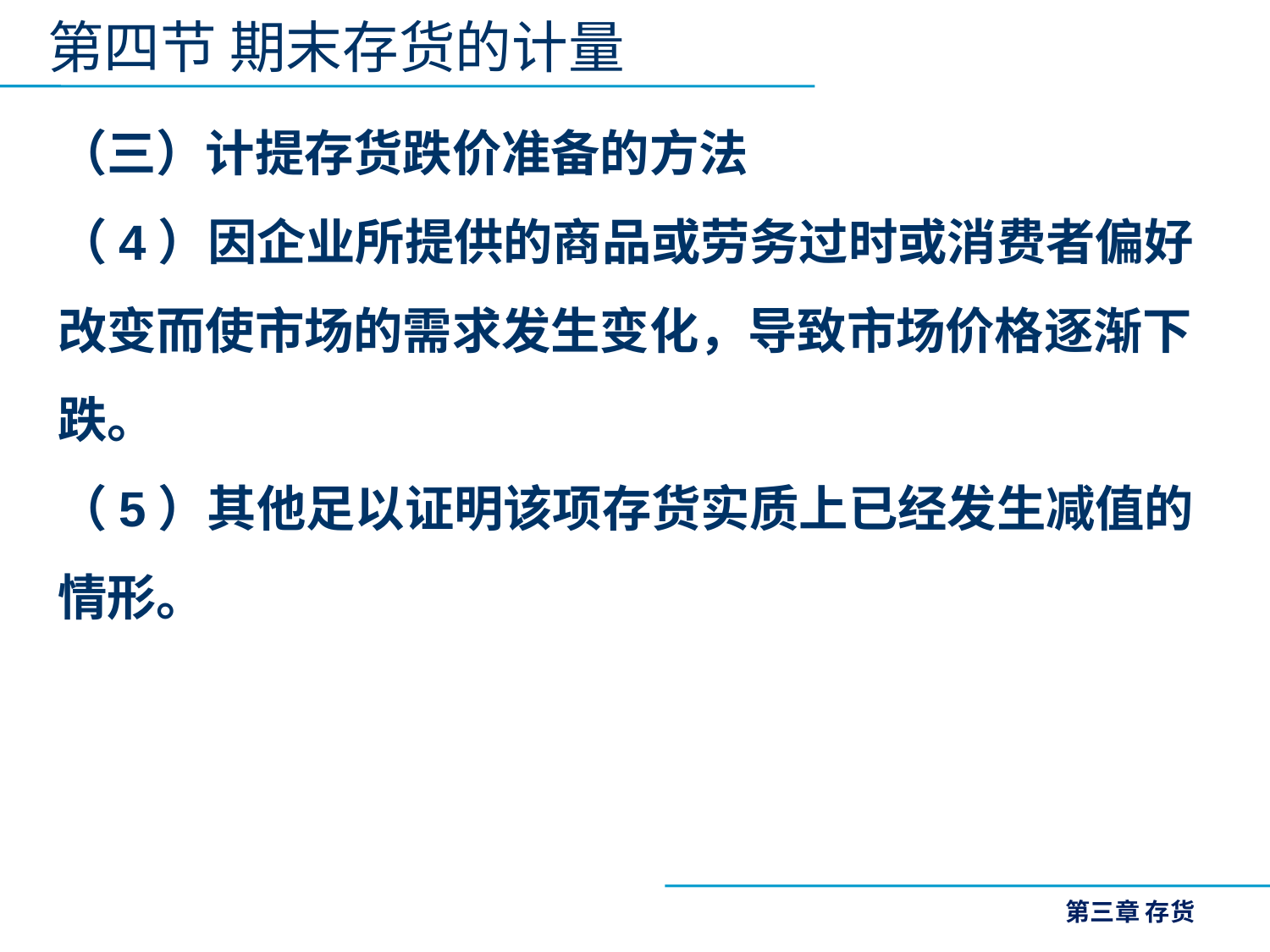

第四节 期末存货的计量
（三）计提存货跌价准备的方法
（4）因企业所提供的商品或劳务过时或消费者偏好改变而使市场的需求发生变化，导致市场价格逐渐下跌。
（5）其他足以证明该项存货实质上已经发生减值的情形。